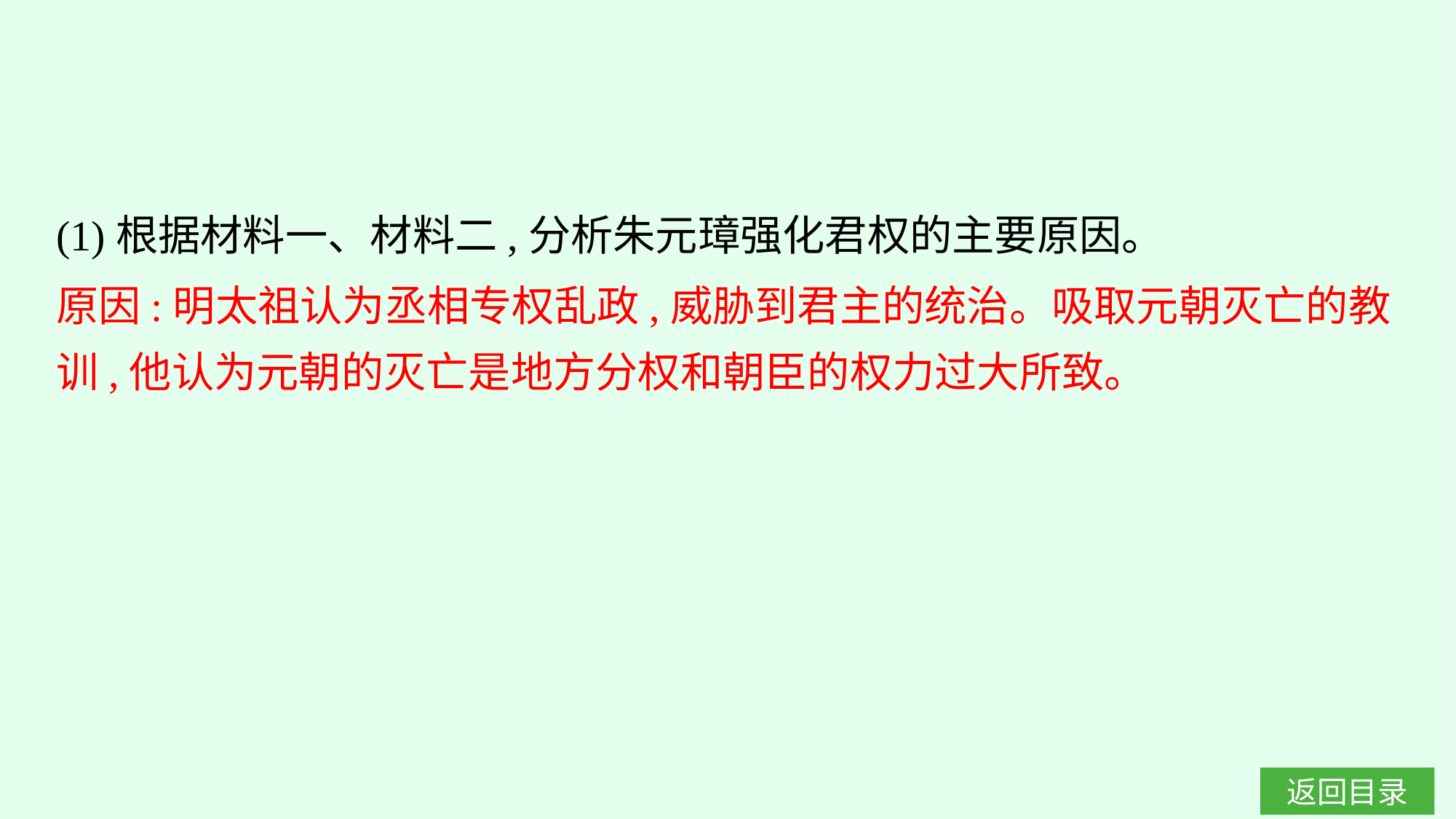

(1)根据材料一、材料二,分析朱元璋强化君权的主要原因。
原因:明太祖认为丞相专权乱政,威胁到君主的统治。吸取元朝灭亡的教训,他认为元朝的灭亡是地方分权和朝臣的权力过大所致。